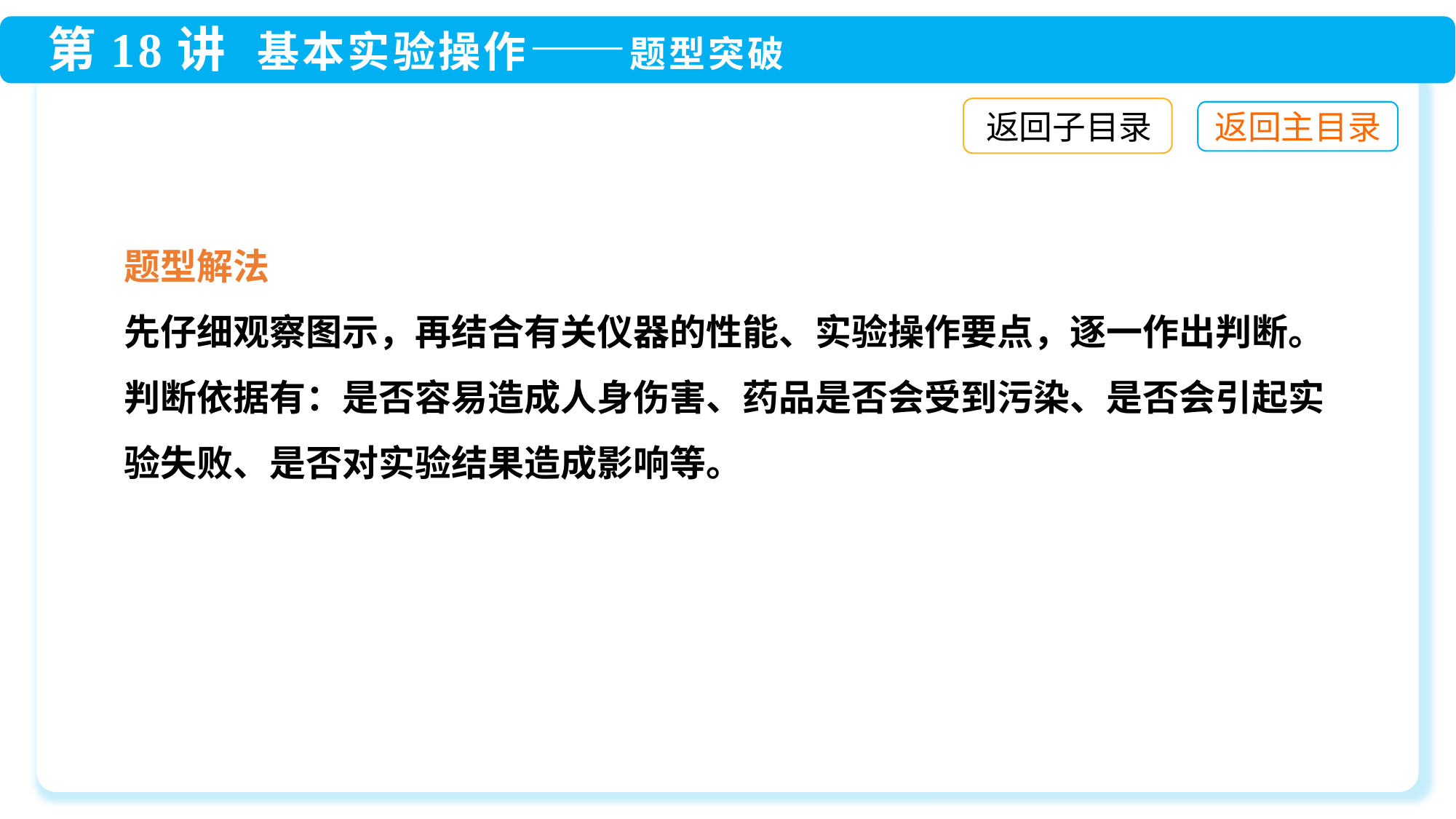

返回子目录
题型解法
先仔细观察图示，再结合有关仪器的性能、实验操作要点，逐一作出判断。判断依据有：是否容易造成人身伤害、药品是否会受到污染、是否会引起实验失败、是否对实验结果造成影响等。